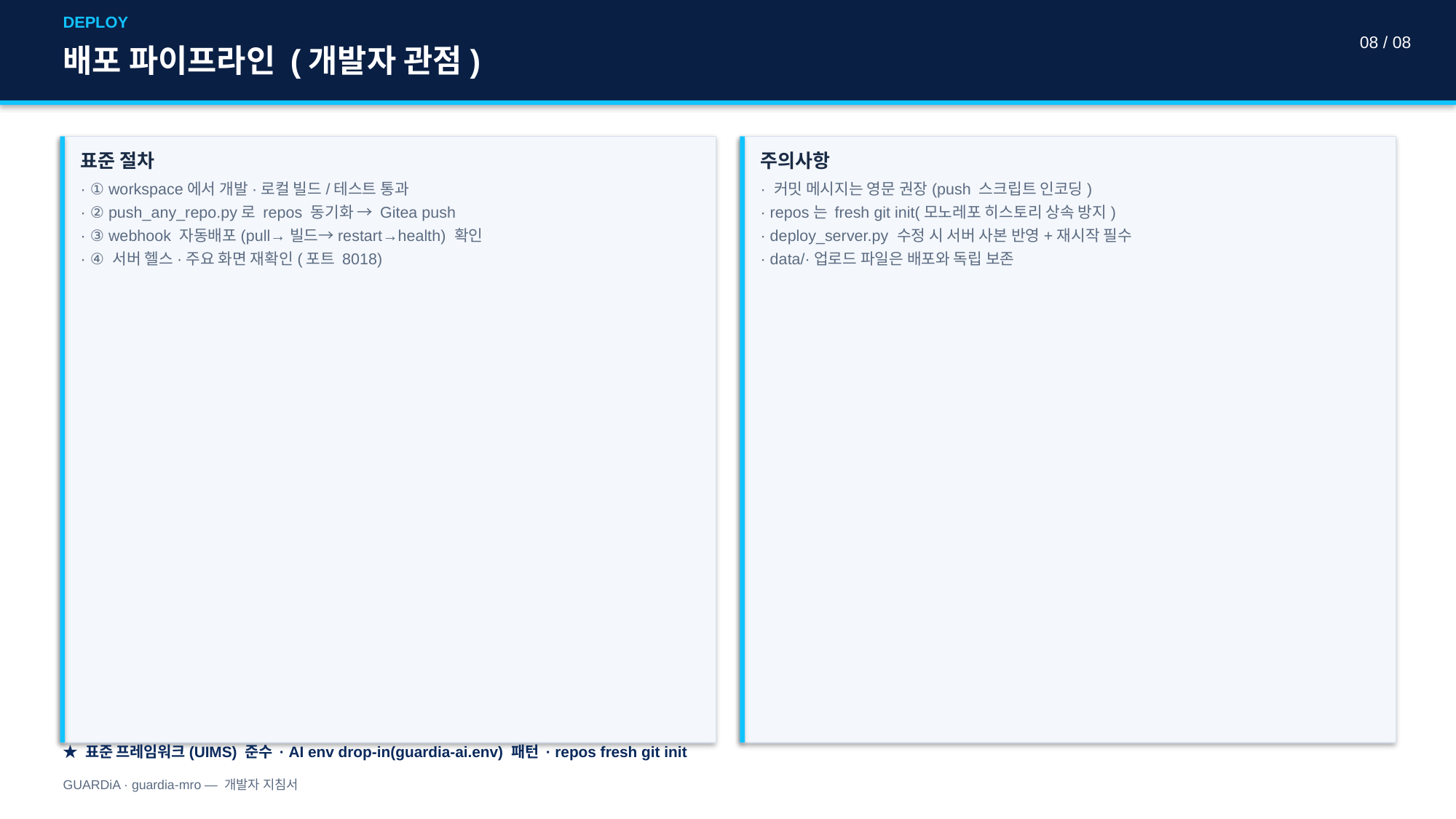

DEPLOY
08 / 08
배포 파이프라인 (개발자 관점)

표준 절차
· ① workspace에서 개발·로컬 빌드/테스트 통과
· ② push_any_repo.py로 repos 동기화 → Gitea push
· ③ webhook 자동배포(pull→빌드→restart→health) 확인
· ④ 서버 헬스·주요 화면 재확인(포트 8018)
주의사항
· 커밋 메시지는 영문 권장(push 스크립트 인코딩)
· repos는 fresh git init(모노레포 히스토리 상속 방지)
· deploy_server.py 수정 시 서버 사본 반영+재시작 필수
· data/·업로드 파일은 배포와 독립 보존
★ 표준 프레임워크(UIMS) 준수 · AI env drop-in(guardia-ai.env) 패턴 · repos fresh git init
GUARDiA · guardia-mro — 개발자 지침서